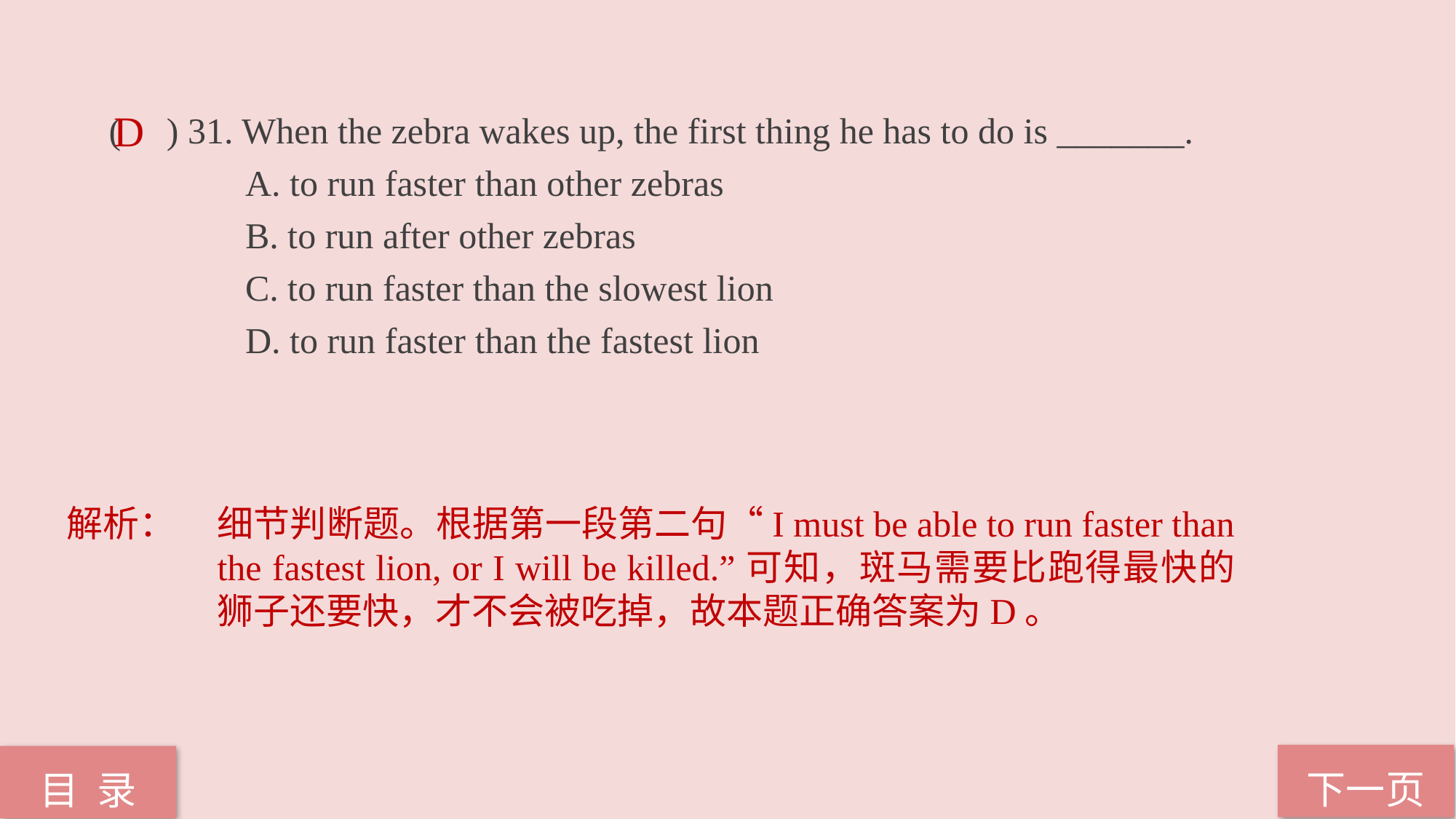

(     ) 31. When the zebra wakes up, the first thing he has to do is _______.
               A. to run faster than other zebras
               B. to run after other zebras
               C. to run faster than the slowest lion
               D. to run faster than the fastest lion

D
解析：	细节判断题。根据第一段第二句“I must be able to run faster than the fastest lion, or I will be killed.”可知，斑马需要比跑得最快的狮子还要快，才不会被吃掉，故本题正确答案为D。